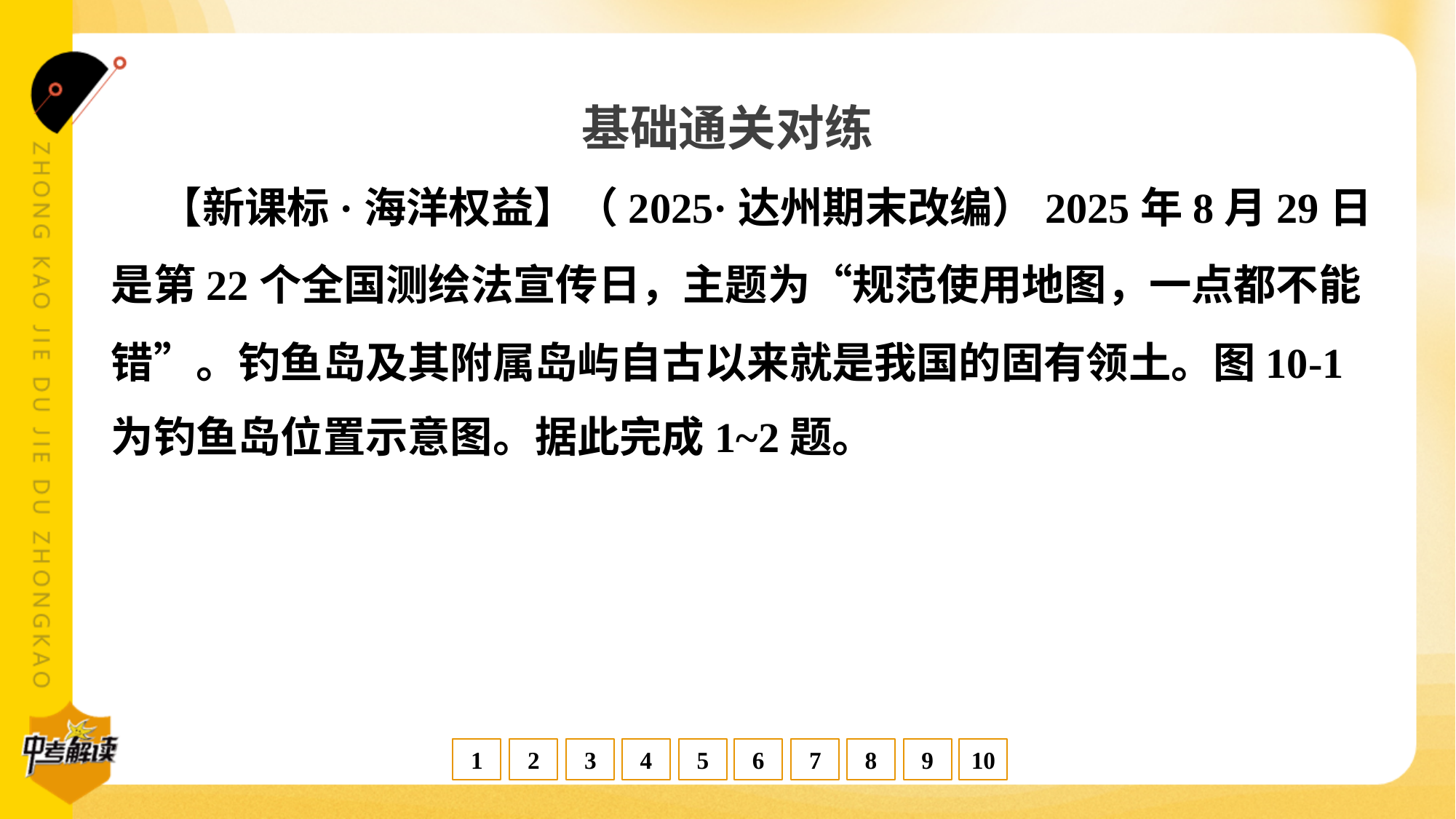

基础通关对练
    【新课标·海洋权益】（2025·达州期末改编）2025年8月29日
是第22个全国测绘法宣传日，主题为“规范使用地图，一点都不能
错”。钓鱼岛及其附属岛屿自古以来就是我国的固有领土。图10-1
为钓鱼岛位置示意图。据此完成1~2题。